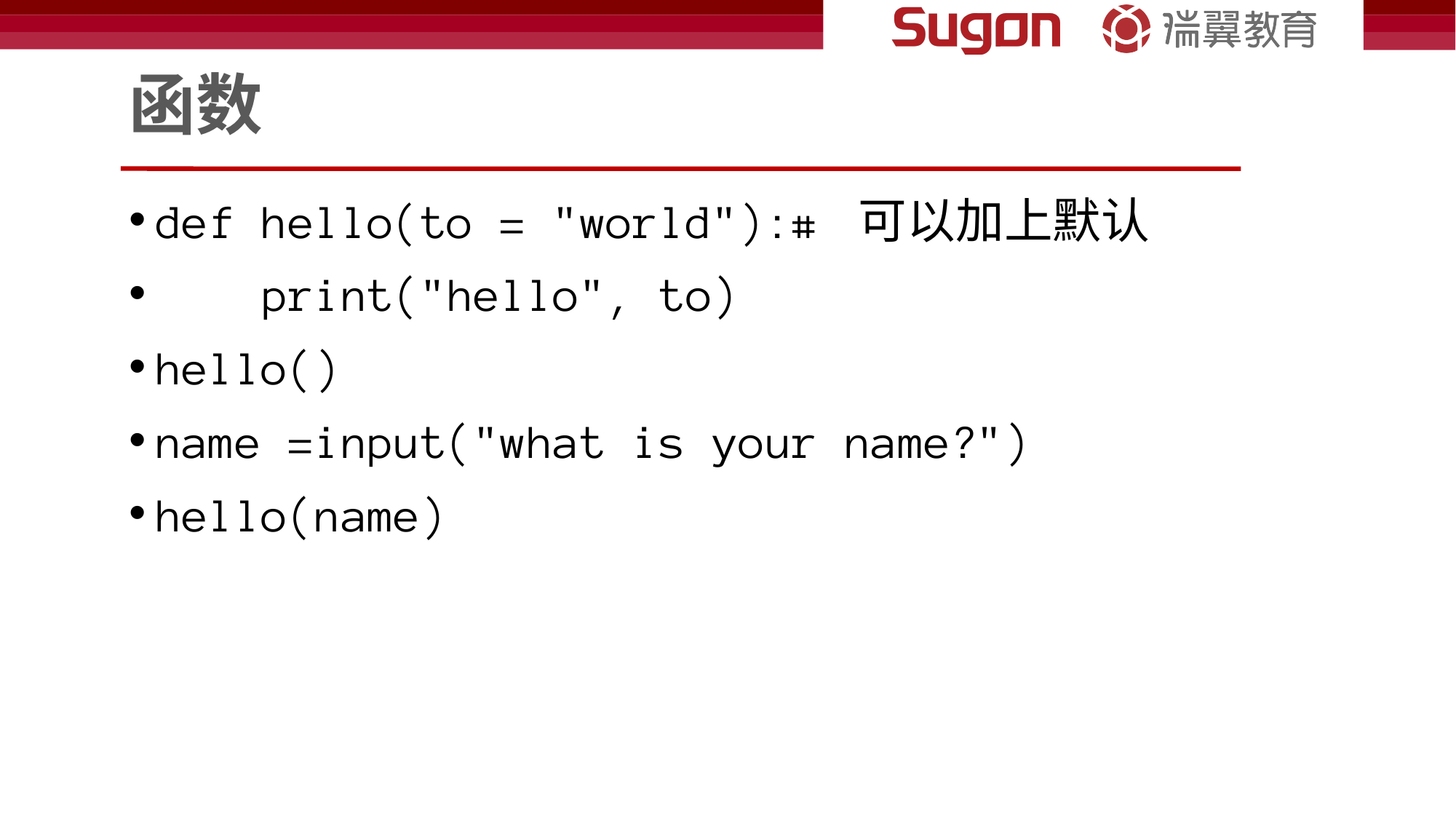

# 函数
def hello(to = "world"):# 可以加上默认
    print("hello", to)
hello()
name =input("what is your name?")
hello(name)